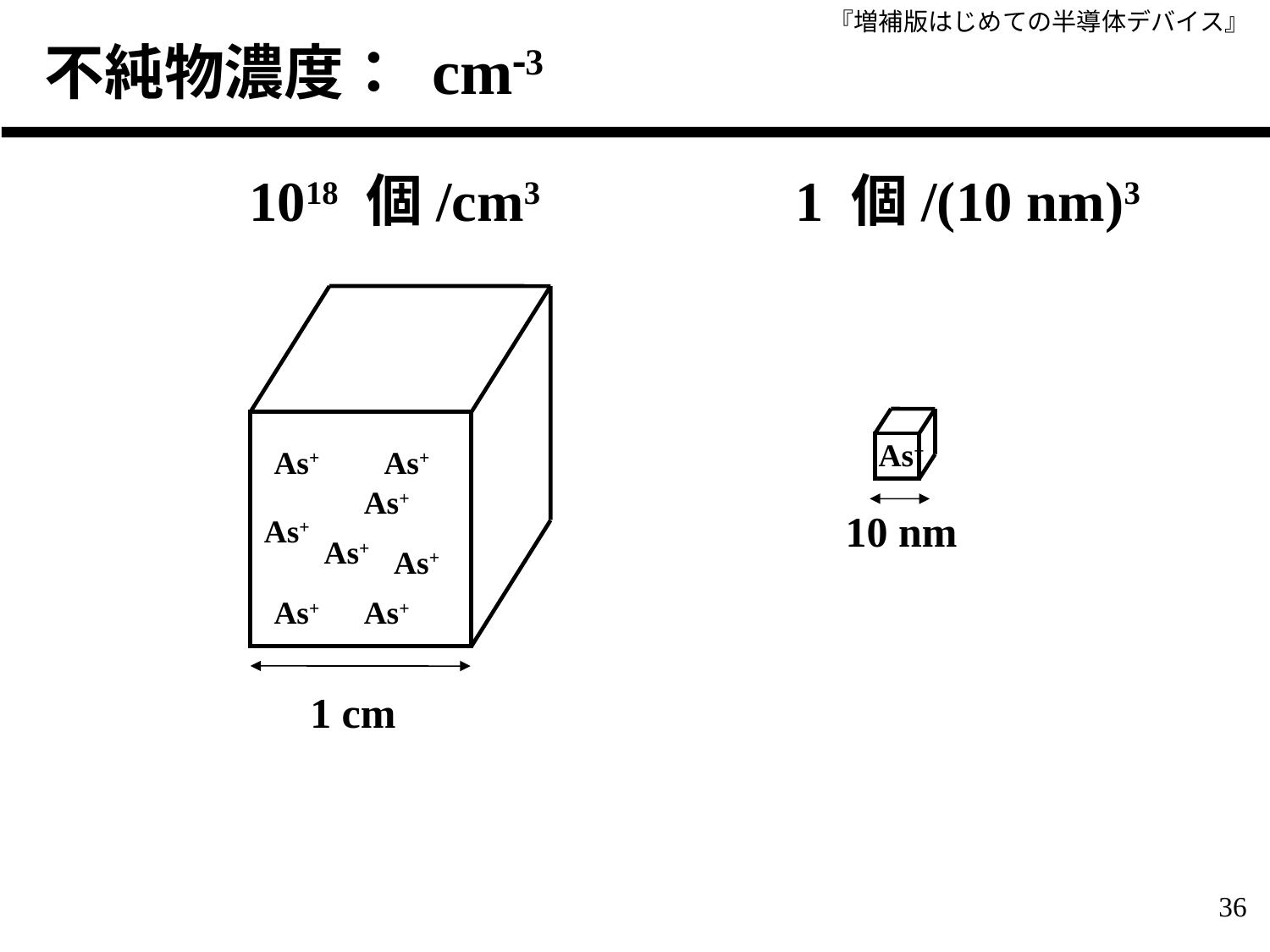

不純物濃度： cm−3
1018 個/cm3
1 個/(10 nm)3

As+
As+
As+
As+
10 nm

As+
As+
As+
As+
As+

1 cm
36